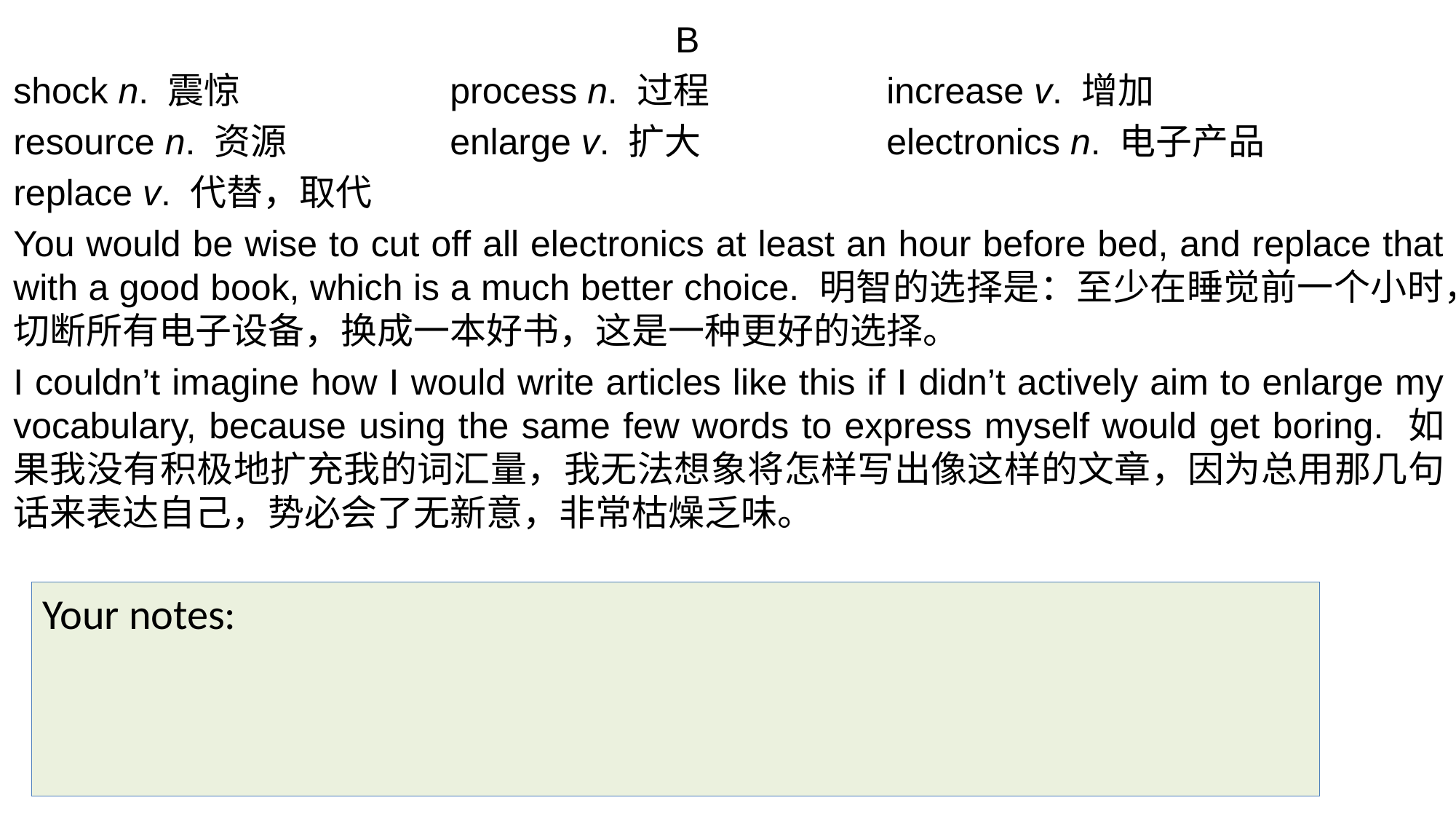

B
shock n. 震惊	 	process n. 过程 		increase v. 增加
resource n. 资源 		enlarge v. 扩大 		electronics n. 电子产品
replace v. 代替，取代
You would be wise to cut off all electronics at least an hour before bed, and replace that with a good book, which is a much better choice. 明智的选择是：至少在睡觉前一个小时，切断所有电子设备，换成一本好书，这是一种更好的选择。
I couldn’t imagine how I would write articles like this if I didn’t actively aim to enlarge my vocabulary, because using the same few words to express myself would get boring. 如果我没有积极地扩充我的词汇量，我无法想象将怎样写出像这样的文章，因为总用那几句话来表达自己，势必会了无新意，非常枯燥乏味。
Your notes: